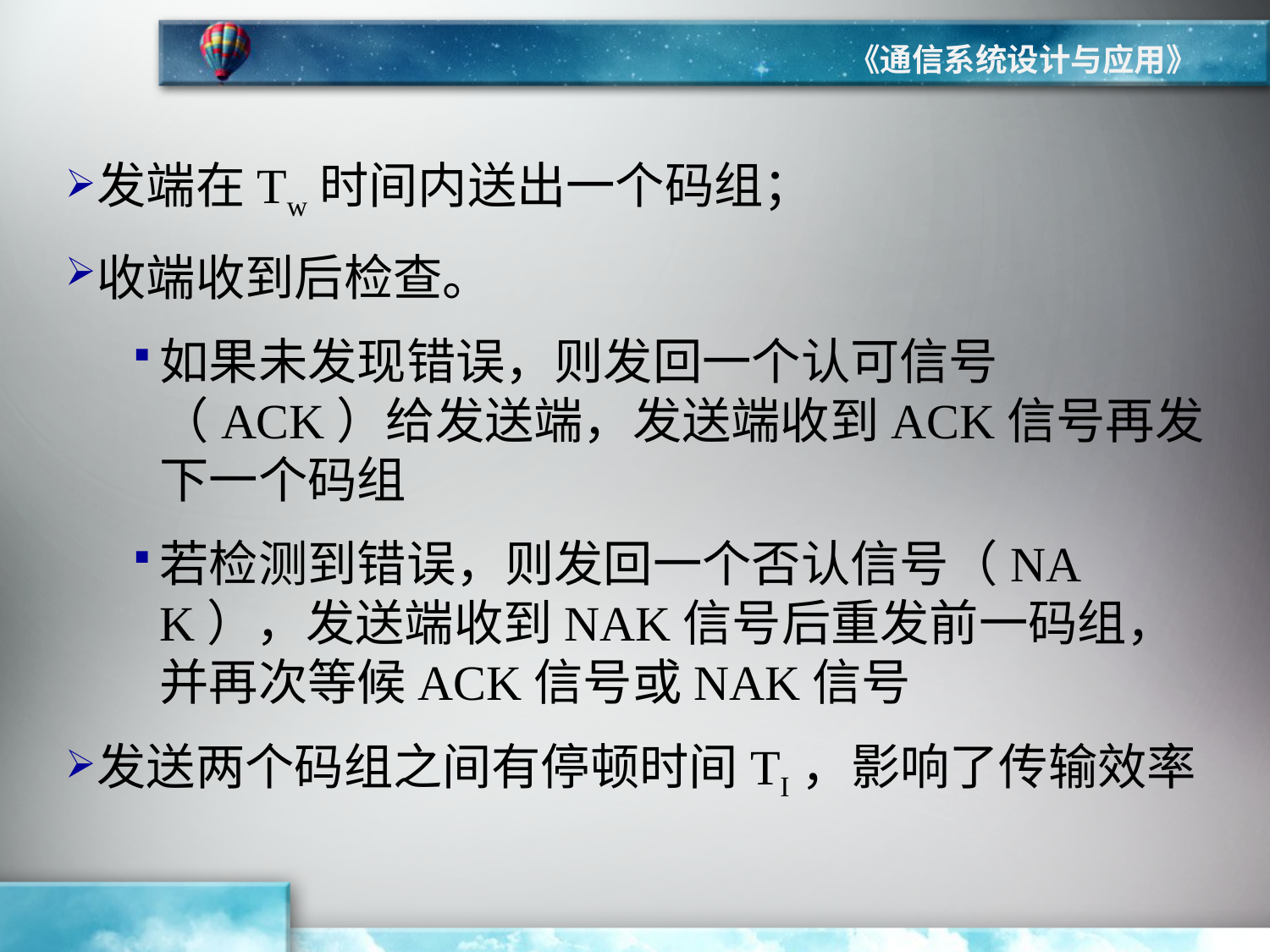

《通信系统设计与应用》
发端在Tw时间内送出一个码组；
收端收到后检查。
如果未发现错误，则发回一个认可信号（ACK）给发送端，发送端收到ACK信号再发下一个码组
若检测到错误，则发回一个否认信号（NAK），发送端收到NAK信号后重发前一码组，并再次等候ACK信号或NAK信号
发送两个码组之间有停顿时间TI，影响了传输效率